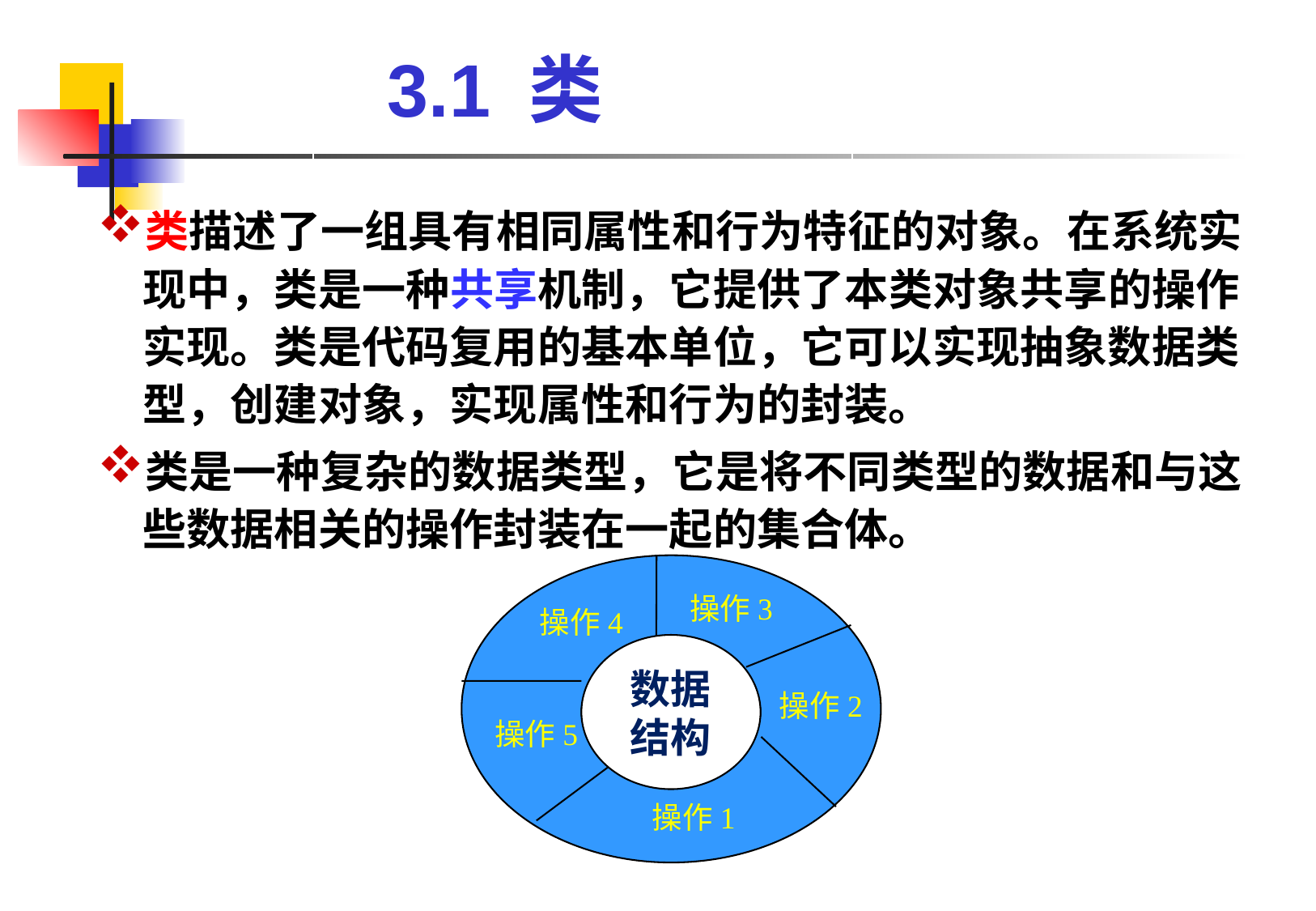

# 3.1 类
类描述了一组具有相同属性和行为特征的对象。在系统实现中，类是一种共享机制，它提供了本类对象共享的操作实现。类是代码复用的基本单位，它可以实现抽象数据类型，创建对象，实现属性和行为的封装。
类是一种复杂的数据类型，它是将不同类型的数据和与这些数据相关的操作封装在一起的集合体。

操作3
操作4

数据结构
数据结构

操作2
操作5

操作1